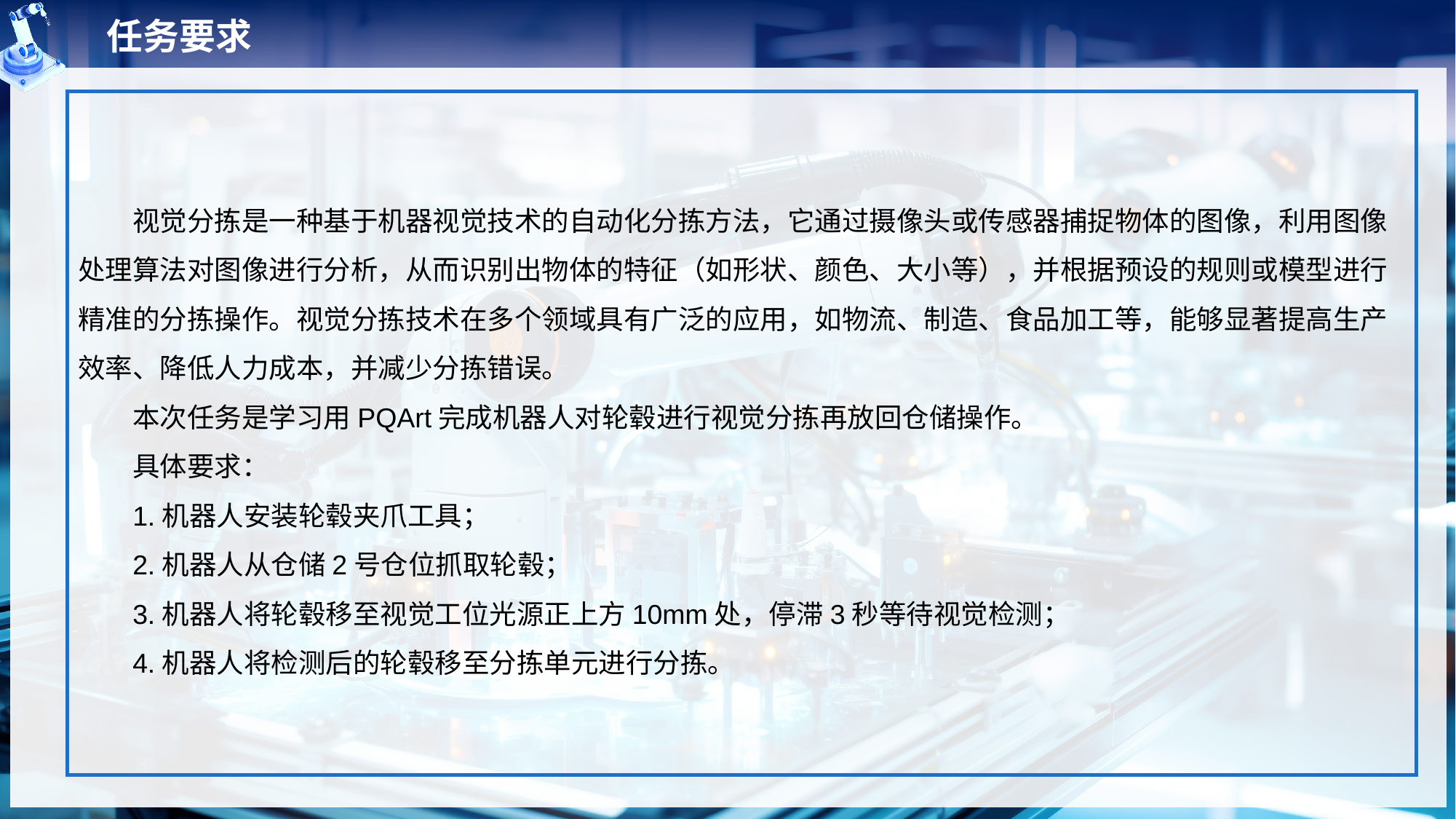

任务要求
视觉分拣是一种基于机器视觉技术的自动化分拣方法，它通过摄像头或传感器捕捉物体的图像，利用图像处理算法对图像进行分析，从而识别出物体的特征（如形状、颜色、大小等），并根据预设的规则或模型进行精准的分拣操作。视觉分拣技术在多个领域具有广泛的应用，如物流、制造、食品加工等，能够显著提高生产效率、降低人力成本，并减少分拣错误。
本次任务是学习用PQArt完成机器人对轮毂进行视觉分拣再放回仓储操作。
具体要求：
1.机器人安装轮毂夹爪工具；
2.机器人从仓储2号仓位抓取轮毂；
3.机器人将轮毂移至视觉工位光源正上方10mm处，停滞3秒等待视觉检测；
4.机器人将检测后的轮毂移至分拣单元进行分拣。